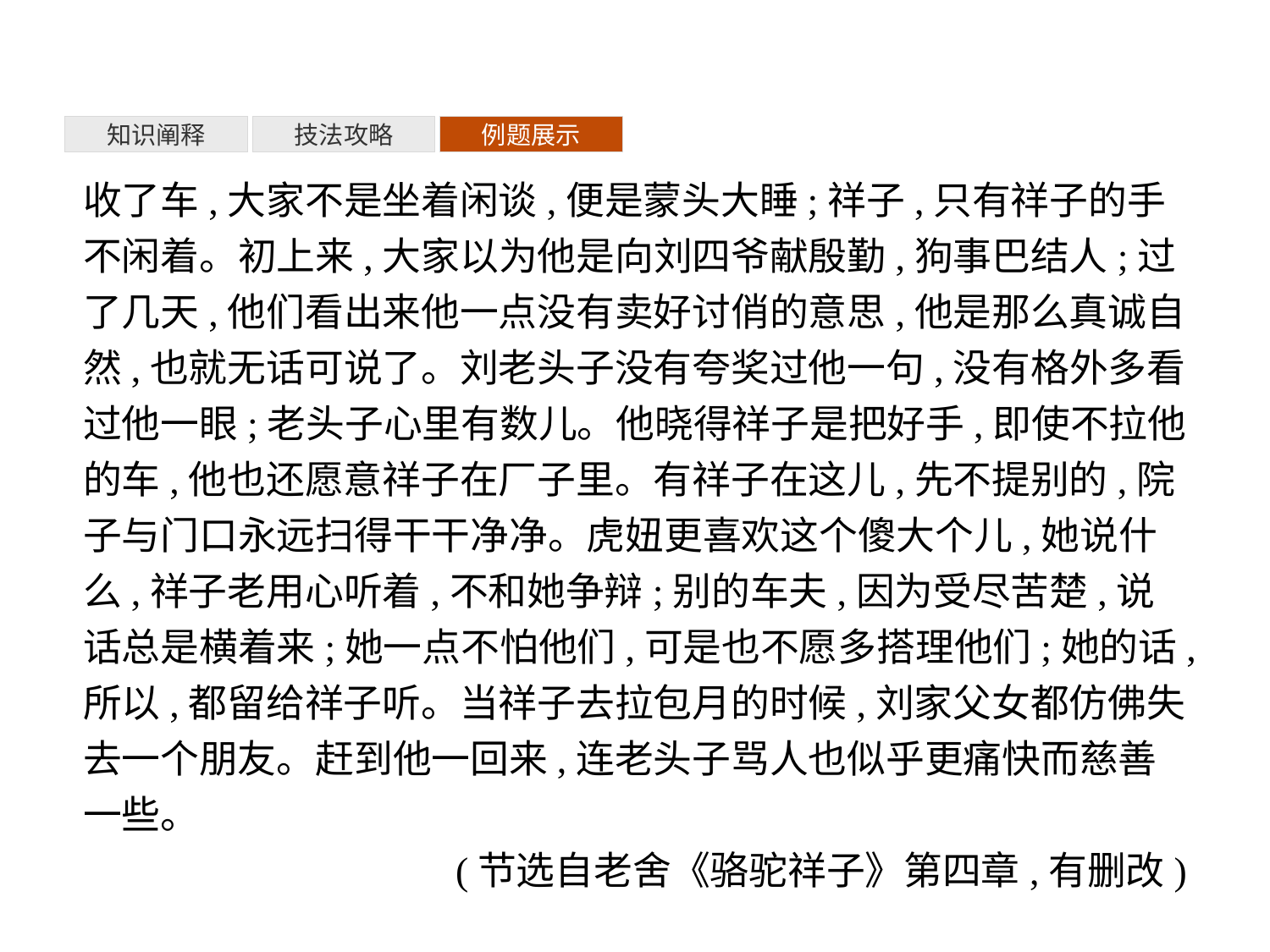

知识阐释
技法攻略
例题展示
收了车,大家不是坐着闲谈,便是蒙头大睡;祥子,只有祥子的手不闲着。初上来,大家以为他是向刘四爷献殷勤,狗事巴结人;过了几天,他们看出来他一点没有卖好讨俏的意思,他是那么真诚自然,也就无话可说了。刘老头子没有夸奖过他一句,没有格外多看过他一眼;老头子心里有数儿。他晓得祥子是把好手,即使不拉他的车,他也还愿意祥子在厂子里。有祥子在这儿,先不提别的,院子与门口永远扫得干干净净。虎妞更喜欢这个傻大个儿,她说什么,祥子老用心听着,不和她争辩;别的车夫,因为受尽苦楚,说话总是横着来;她一点不怕他们,可是也不愿多搭理他们;她的话,所以,都留给祥子听。当祥子去拉包月的时候,刘家父女都仿佛失去一个朋友。赶到他一回来,连老头子骂人也似乎更痛快而慈善一些。
(节选自老舍《骆驼祥子》第四章,有删改)